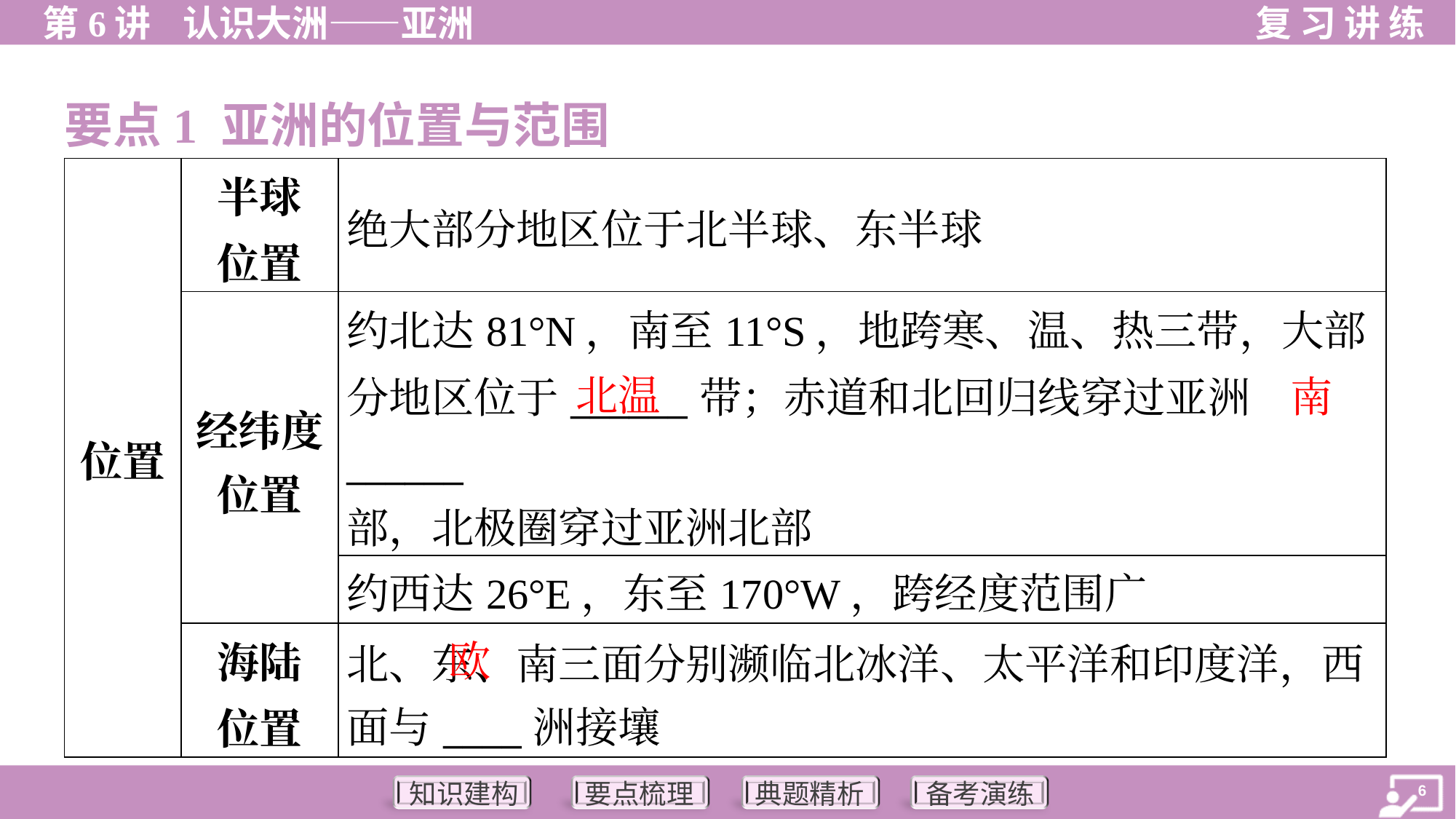

要点1 亚洲的位置与范围
| 位置 | 半球 位置 | 绝大部分地区位于北半球、东半球 |
| --- | --- | --- |
|  | 经纬度 位置 | 约北达81°N，南至11°S，地跨寒、温、热三带，大部 分地区位于\_\_\_\_\_\_带；赤道和北回归线穿过亚洲\_\_\_\_\_\_ 部，北极圈穿过亚洲北部 |
|  |  | 约西达26°E，东至170°W，跨经度范围广 |
|  | 海陆 位置 | 北、东、南三面分别濒临北冰洋、太平洋和印度洋，西 面与\_\_\_\_洲接壤 |
北温
南
欧